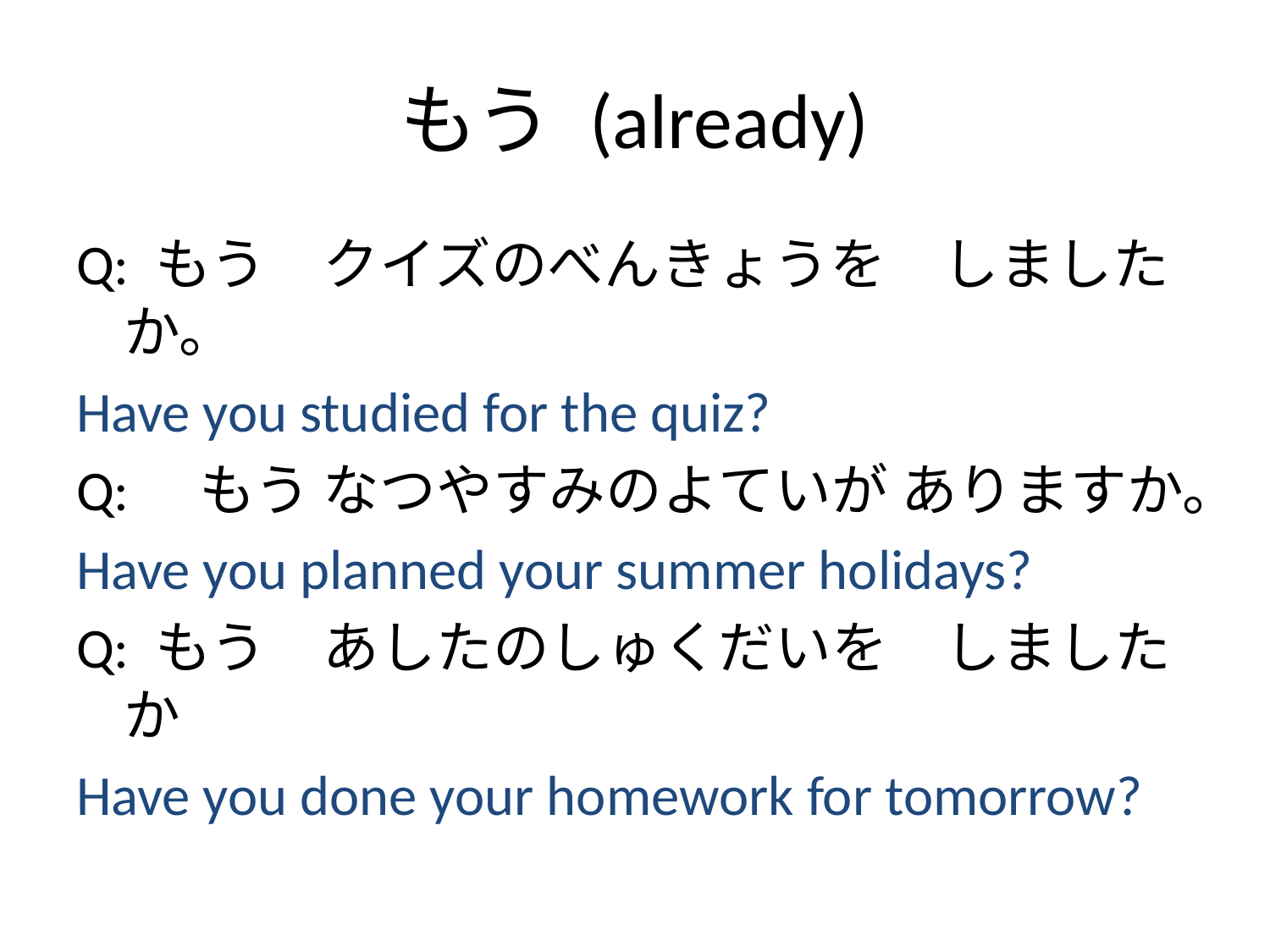

# もう (already)
Q: もう　クイズのべんきょうを　しましたか。
Have you studied for the quiz?
Q:　もう なつやすみのよていが ありますか。
Have you planned your summer holidays?
Q: もう　あしたのしゅくだいを　しましたか
Have you done your homework for tomorrow?